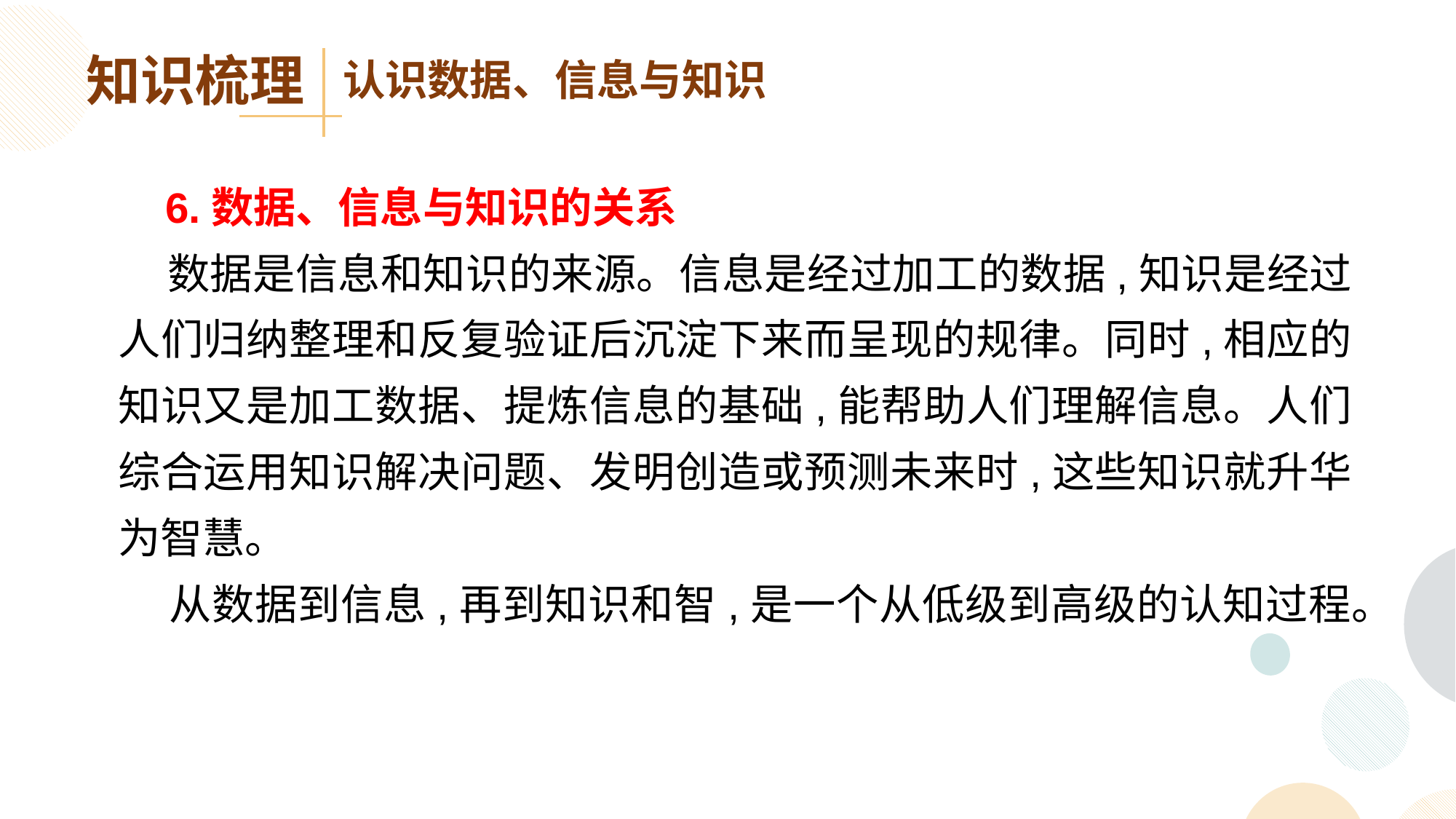

知识梳理
认识数据、信息与知识
    6.数据、信息与知识的关系
    数据是信息和知识的来源。信息是经过加工的数据,知识是经过人们归纳整理和反复验证后沉淀下来而呈现的规律。同时,相应的知识又是加工数据、提炼信息的基础,能帮助人们理解信息。人们综合运用知识解决问题、发明创造或预测未来时,这些知识就升华为智慧。
    从数据到信息,再到知识和智,是一个从低级到高级的认知过程。